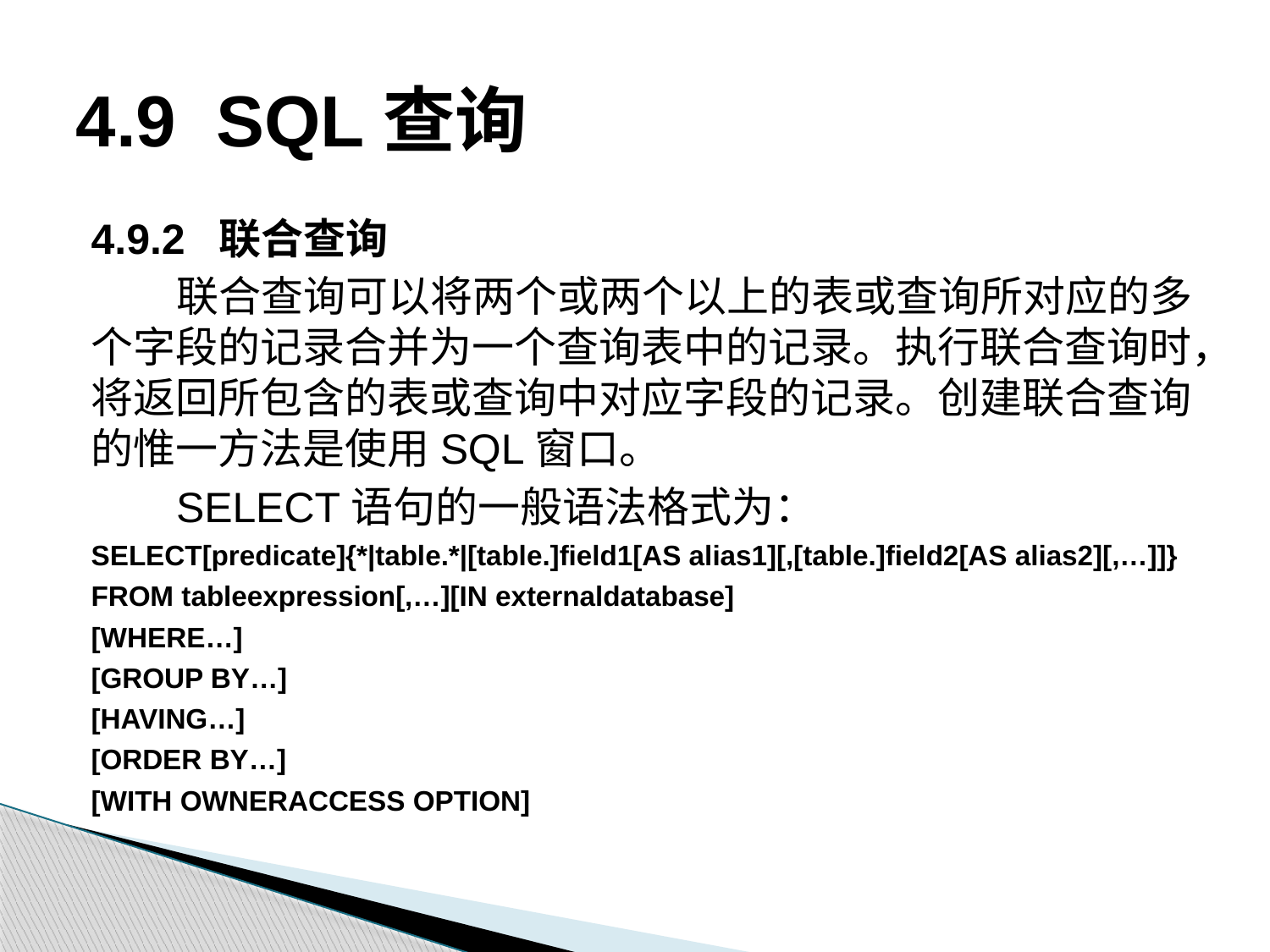

# 4.9  SQL查询
4.9.2  联合查询
联合查询可以将两个或两个以上的表或查询所对应的多个字段的记录合并为一个查询表中的记录。执行联合查询时，将返回所包含的表或查询中对应字段的记录。创建联合查询的惟一方法是使用SQL窗口。
SELECT语句的一般语法格式为：
SELECT[predicate]{*|table.*|[table.]field1[AS alias1][,[table.]field2[AS alias2][,…]]}
FROM tableexpression[,…][IN externaldatabase]
[WHERE…]
[GROUP BY…]
[HAVING…]
[ORDER BY…]
[WITH OWNERACCESS OPTION]